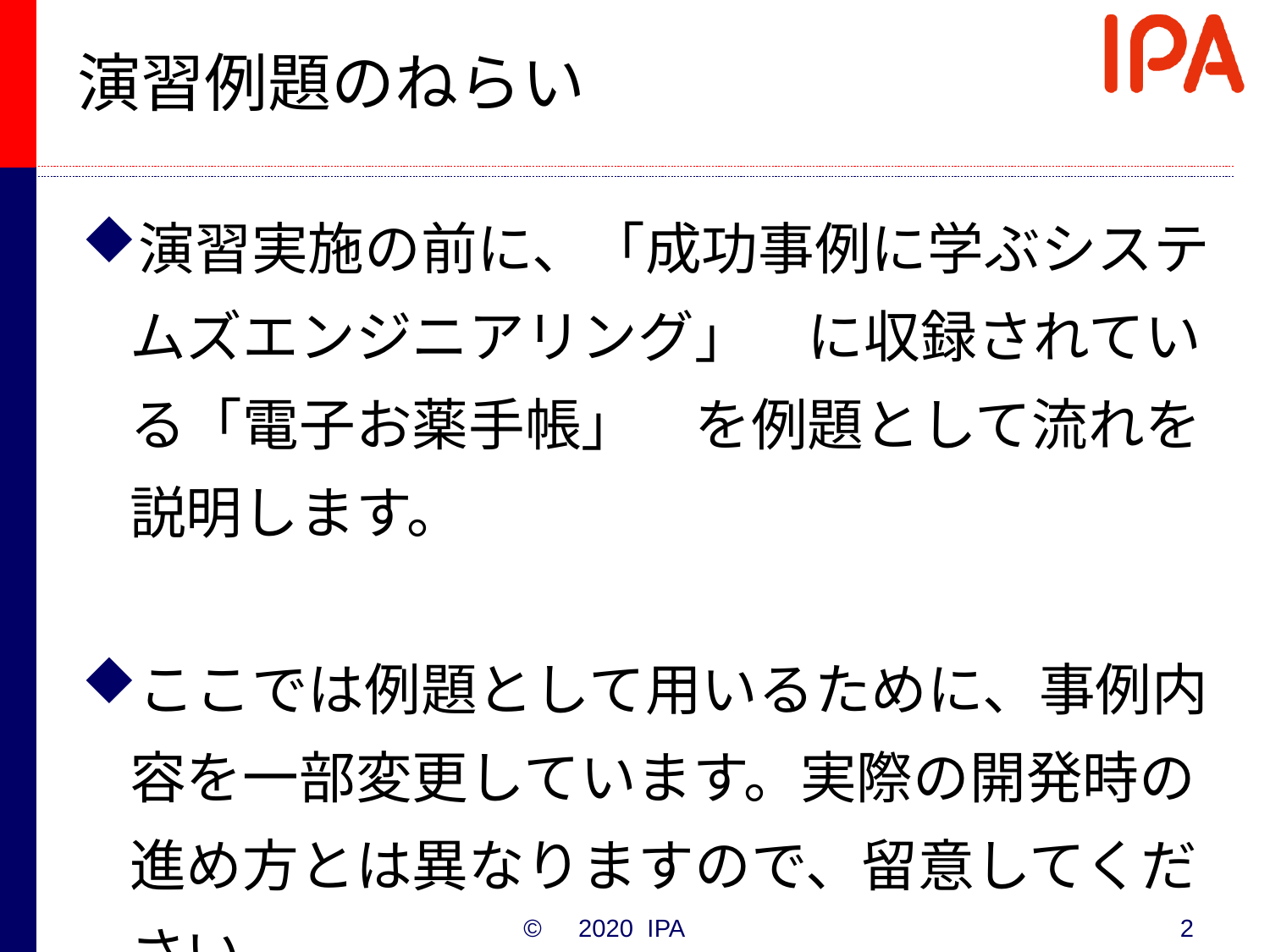

# 演習例題のねらい
演習実施の前に、「成功事例に学ぶシステムズエンジニアリング」　に収録されている「電子お薬手帳」　を例題として流れを説明します。

ここでは例題として用いるために、事例内容を一部変更しています。実際の開発時の進め方とは異なりますので、留意してください。
©　2020  IPA
2